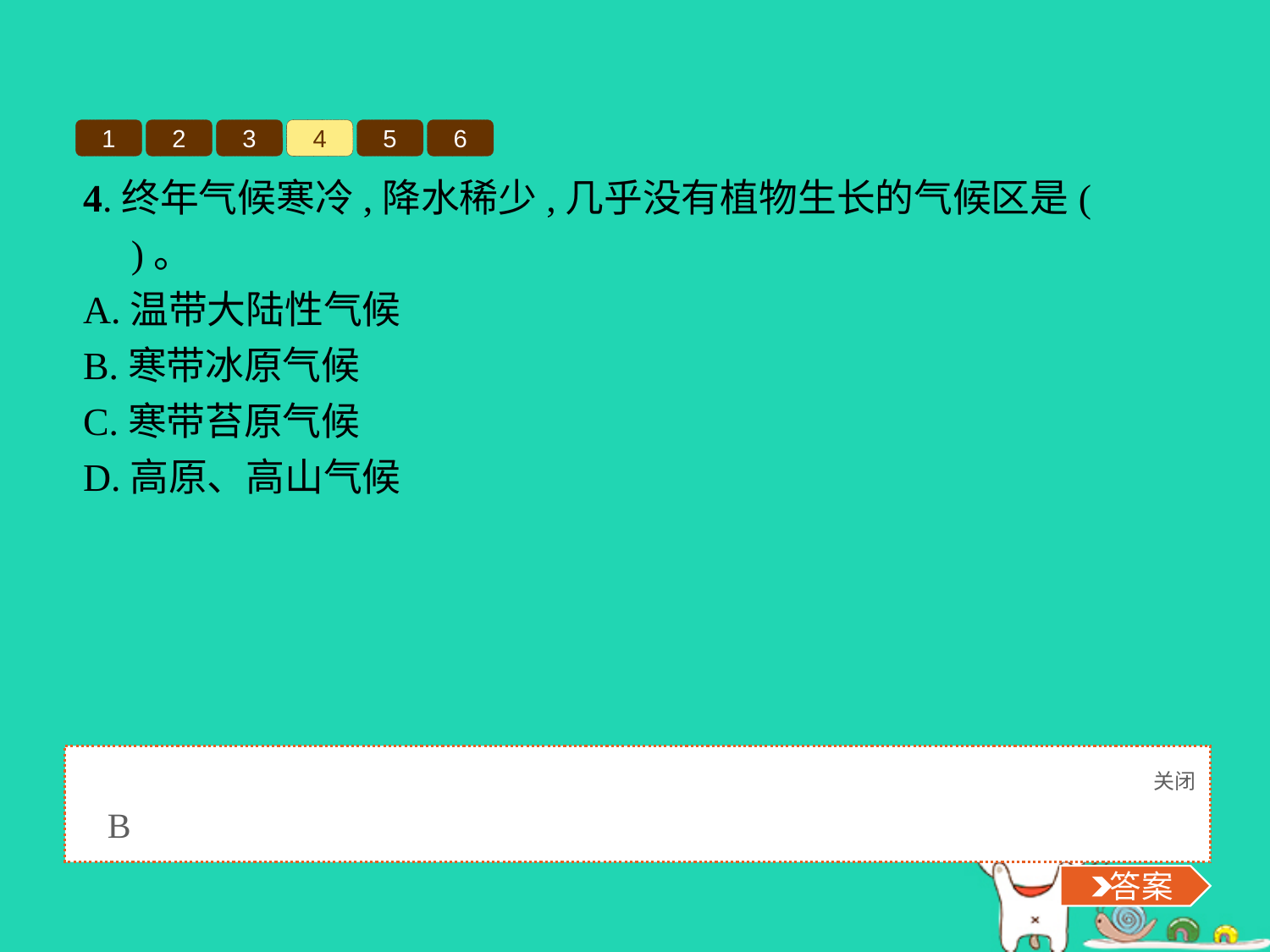

1
2
3
4
5
6
4.终年气候寒冷,降水稀少,几乎没有植物生长的气候区是(　　)。
A.温带大陆性气候
B.寒带冰原气候
C.寒带苔原气候
D.高原、高山气候

关闭
  答案

B
  答案